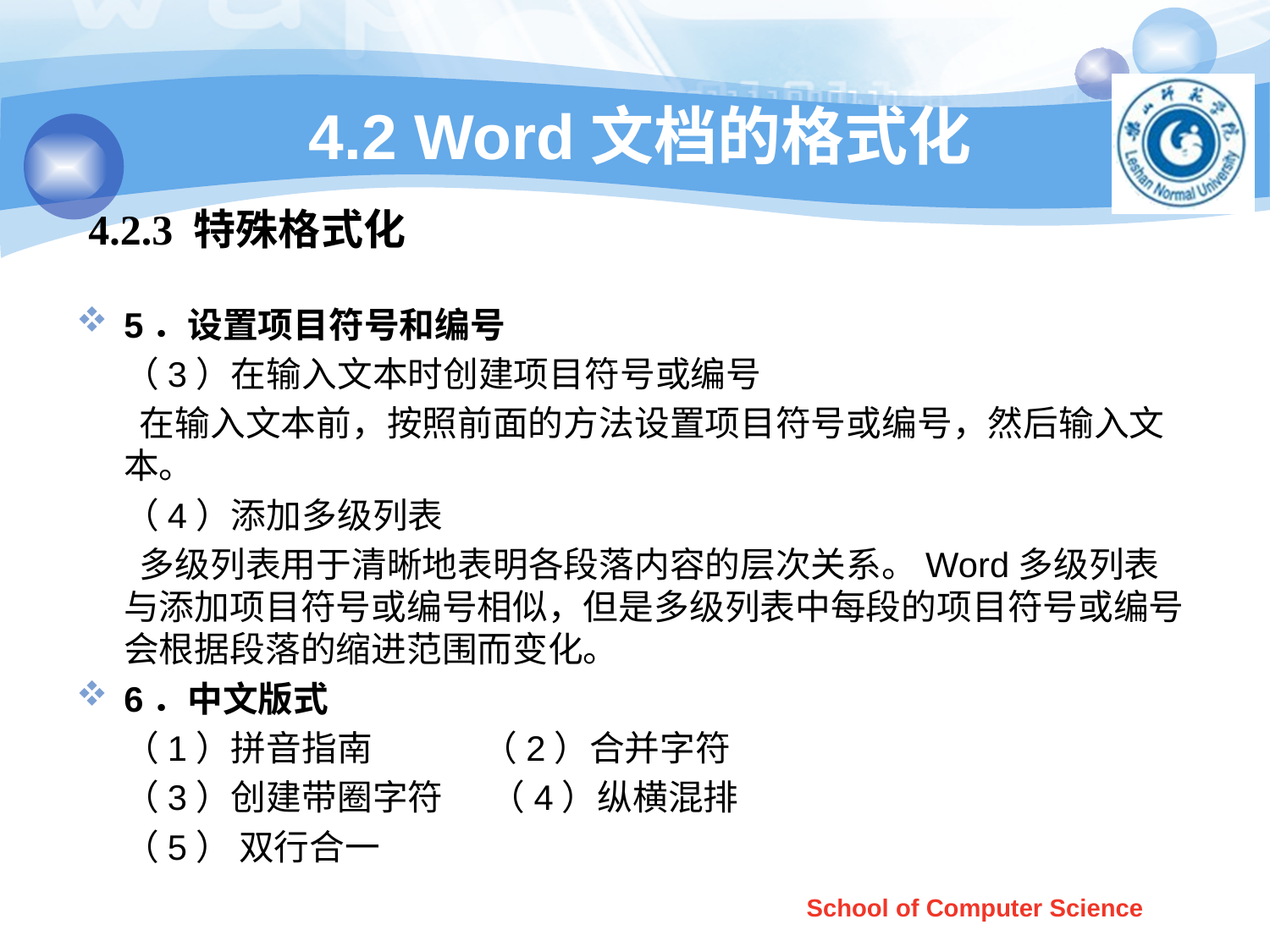

# 4.2 Word文档的格式化
4.2.3 特殊格式化
5．设置项目符号和编号
     （3）在输入文本时创建项目符号或编号
       在输入文本前，按照前面的方法设置项目符号或编号，然后输入文本。
     （4）添加多级列表
       多级列表用于清晰地表明各段落内容的层次关系。Word多级列表与添加项目符号或编号相似，但是多级列表中每段的项目符号或编号会根据段落的缩进范围而变化。
6．中文版式
     （1）拼音指南              （2）合并字符
     （3）创建带圈字符      （4）纵横混排
     （5） 双行合一

School of Computer Science